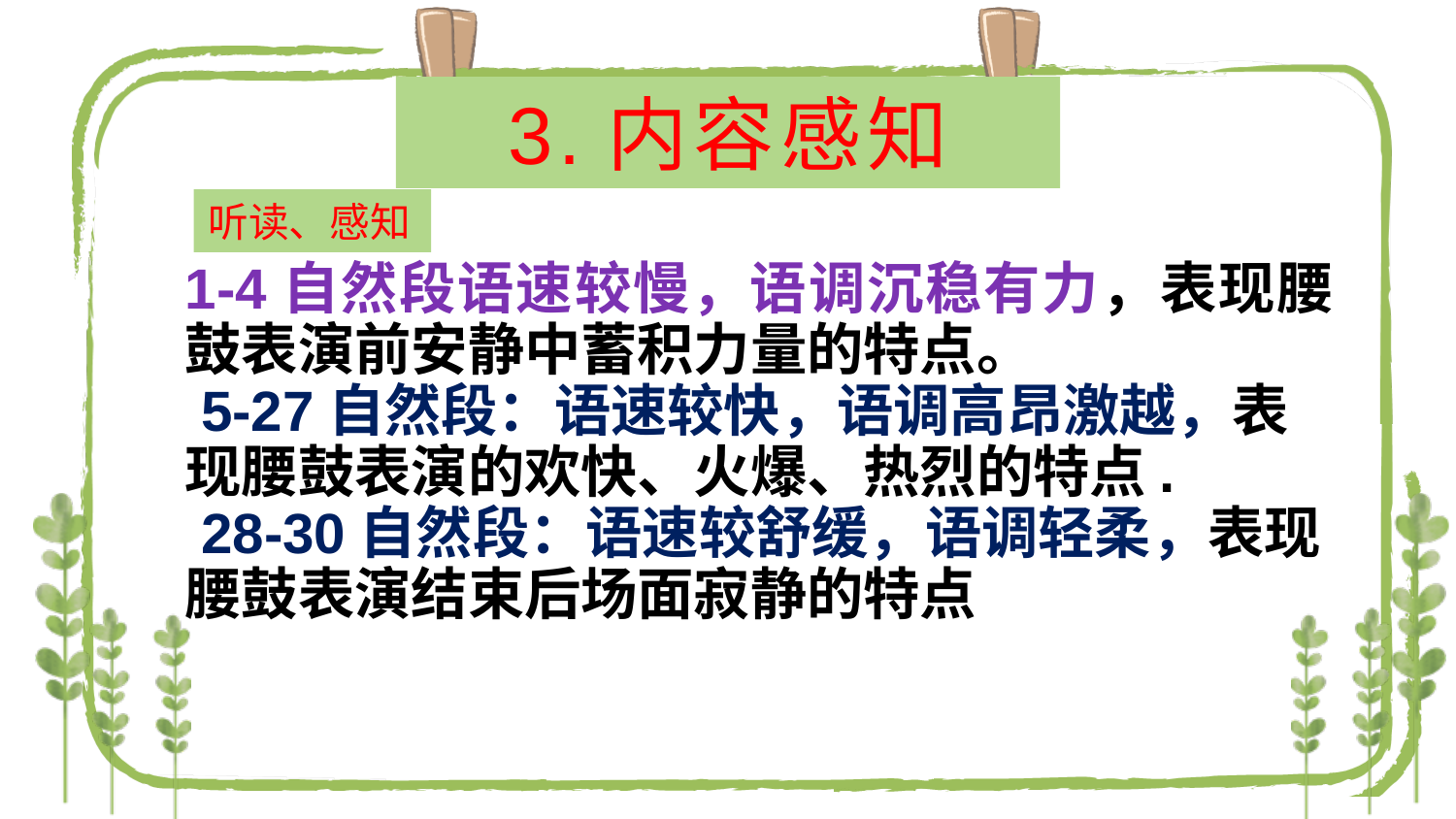

3.内容感知
听读、感知
1-4自然段语速较慢，语调沉稳有力，表现腰鼓表演前安静中蓄积力量的特点。
 5-27自然段：语速较快，语调高昂激越，表现腰鼓表演的欢快、火爆、热烈的特点.
 28-30自然段：语速较舒缓，语调轻柔，表现腰鼓表演结束后场面寂静的特点